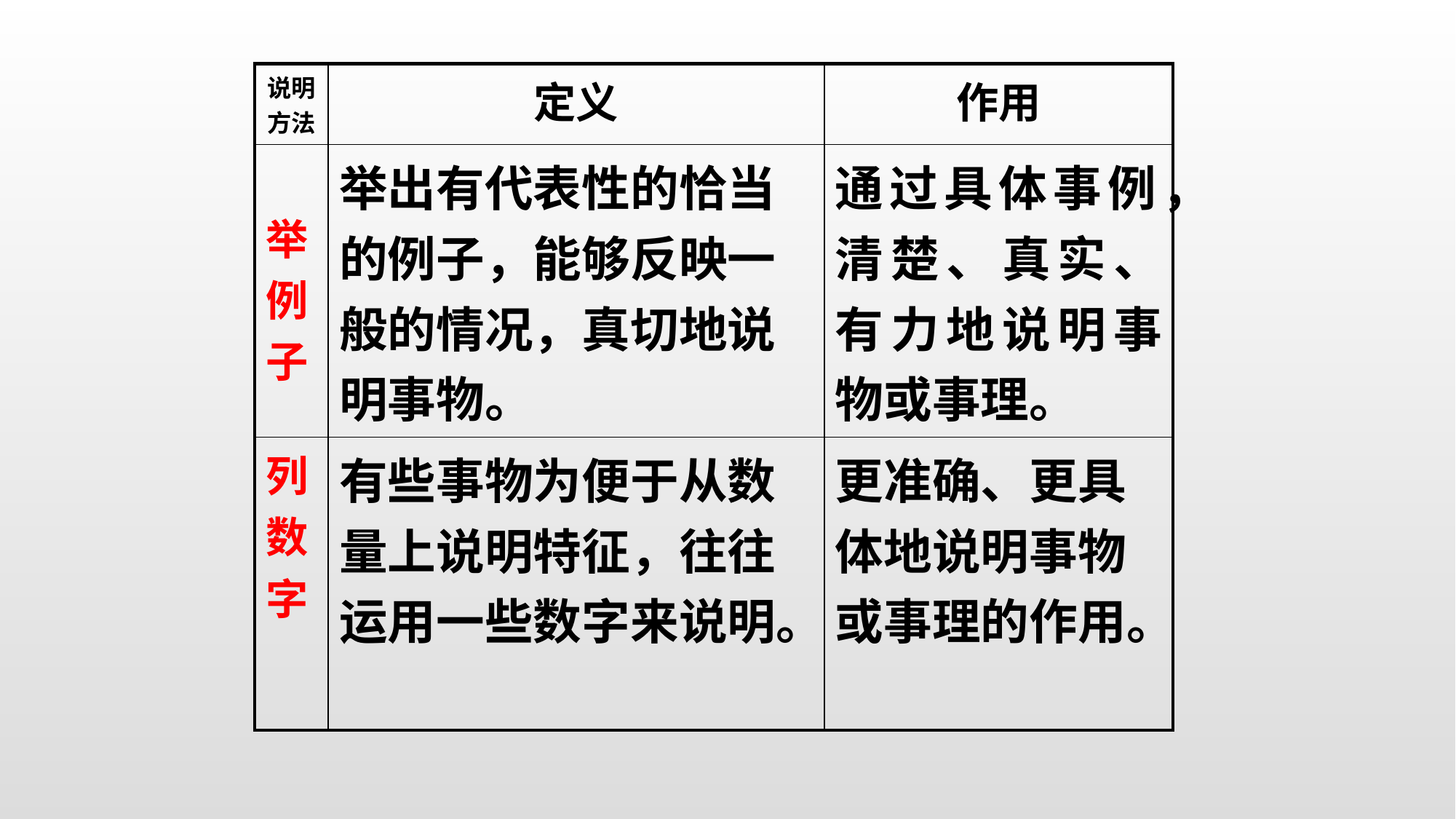

| 说明方法 | 定义 | 作用 |
| --- | --- | --- |
| 举例子 | 举出有代表性的恰当的例子，能够反映一般的情况，真切地说明事物。 | 通过具体事例，清楚、真实、有力地说明事物或事理。 |
| 列数字 | 有些事物为便于从数量上说明特征，往往运用一些数字来说明。 | 更准确、更具体地说明事物或事理的作用。 |